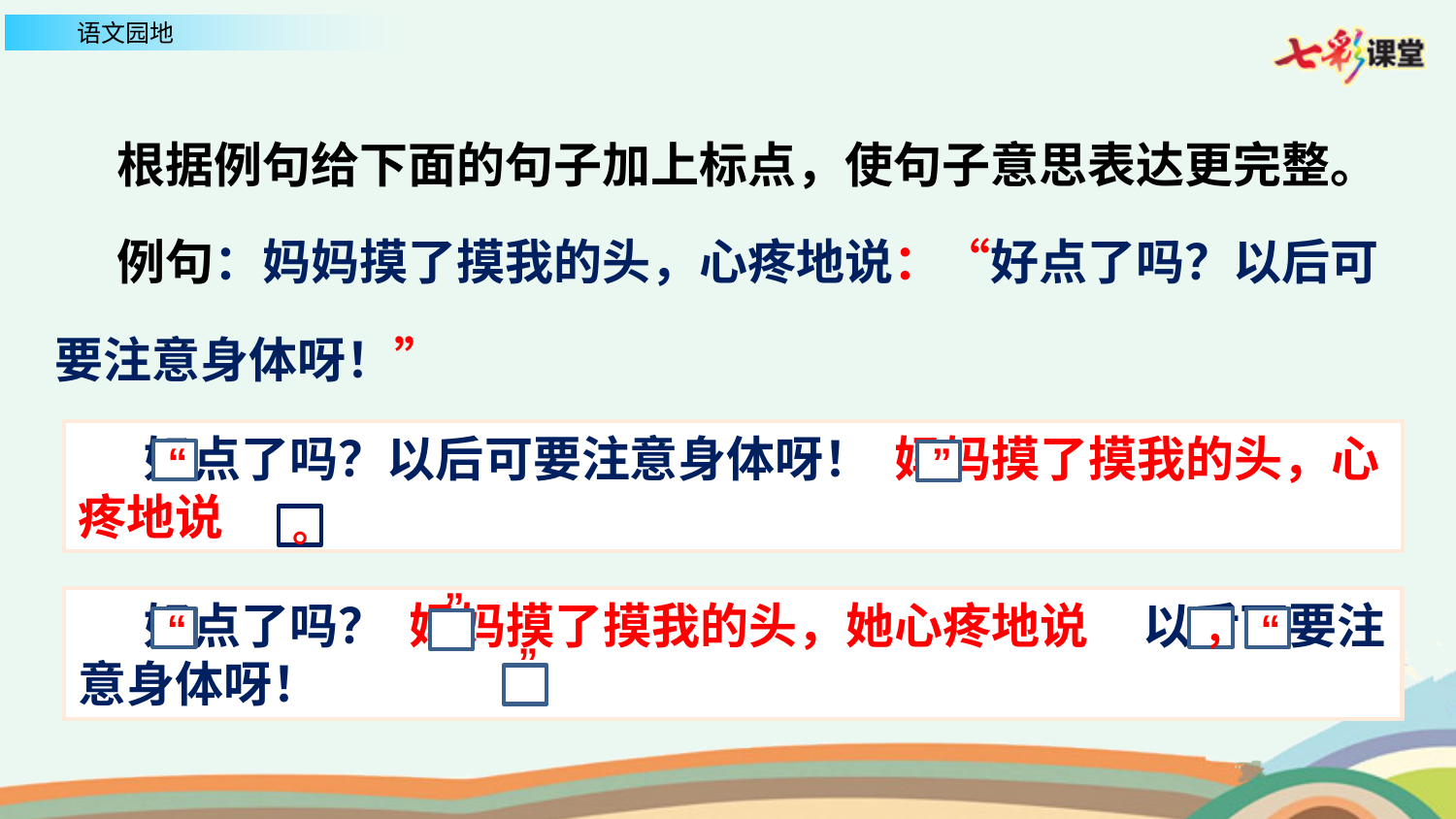

根据例句给下面的句子加上标点，使句子意思表达更完整。
    例句：妈妈摸了摸我的头，心疼地说：“好点了吗？以后可要注意身体呀！”
     好点了吗？以后可要注意身体呀！  妈妈摸了摸我的头，心疼地说
“
”
。
     好点了吗？  妈妈摸了摸我的头，她心疼地说     以后可要注意身体呀！
“
，
“
”
”